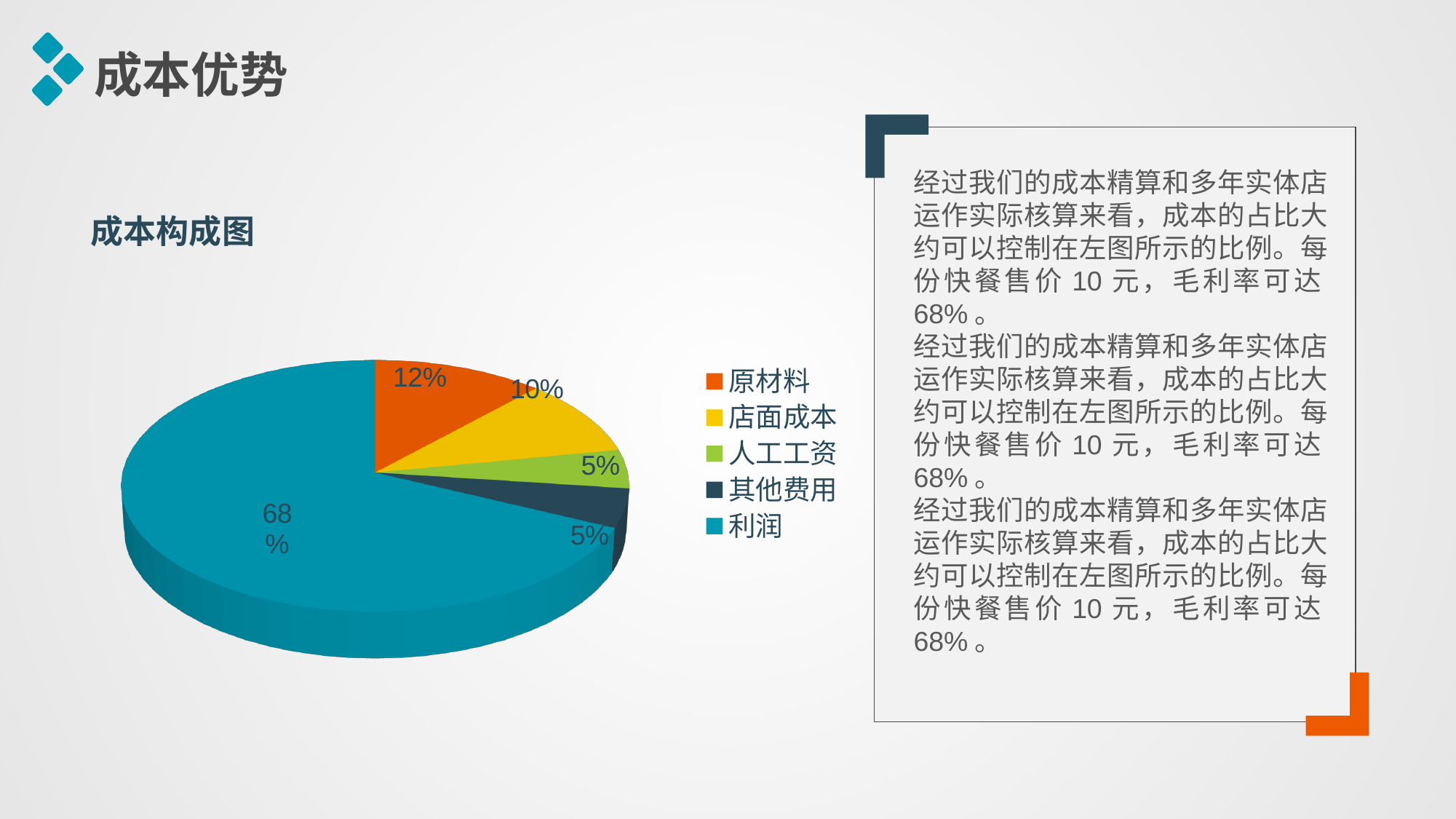

成本优势

经过我们的成本精算和多年实体店运作实际核算来看，成本的占比大约可以控制在左图所示的比例。每份快餐售价10元，毛利率可达68%。
经过我们的成本精算和多年实体店运作实际核算来看，成本的占比大约可以控制在左图所示的比例。每份快餐售价10元，毛利率可达68%。
经过我们的成本精算和多年实体店运作实际核算来看，成本的占比大约可以控制在左图所示的比例。每份快餐售价10元，毛利率可达68%。

[unsupported chart]